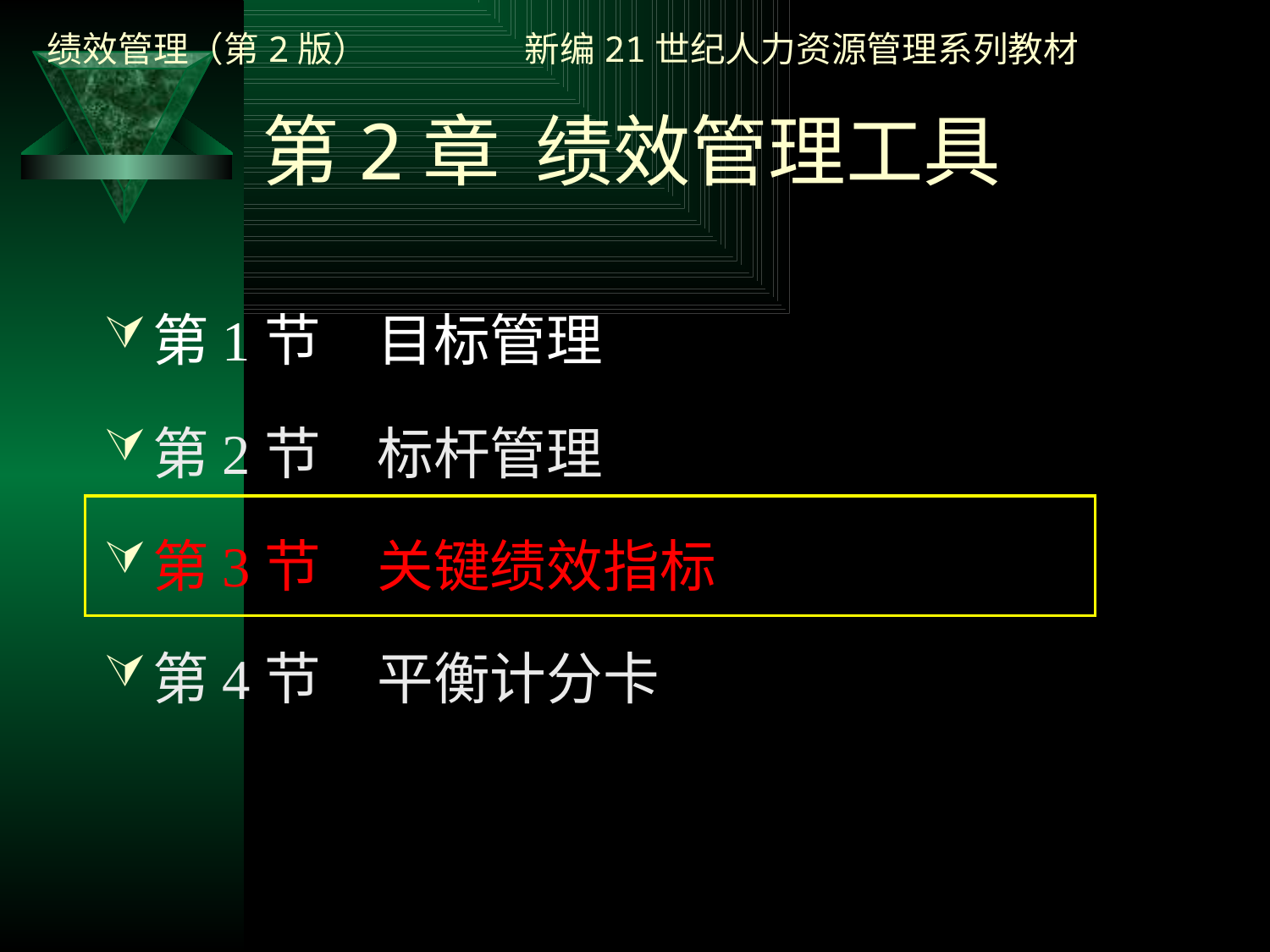

# 第2章  绩效管理工具
第1节　目标管理
第2节　标杆管理
第3节　关键绩效指标
第4节　平衡计分卡